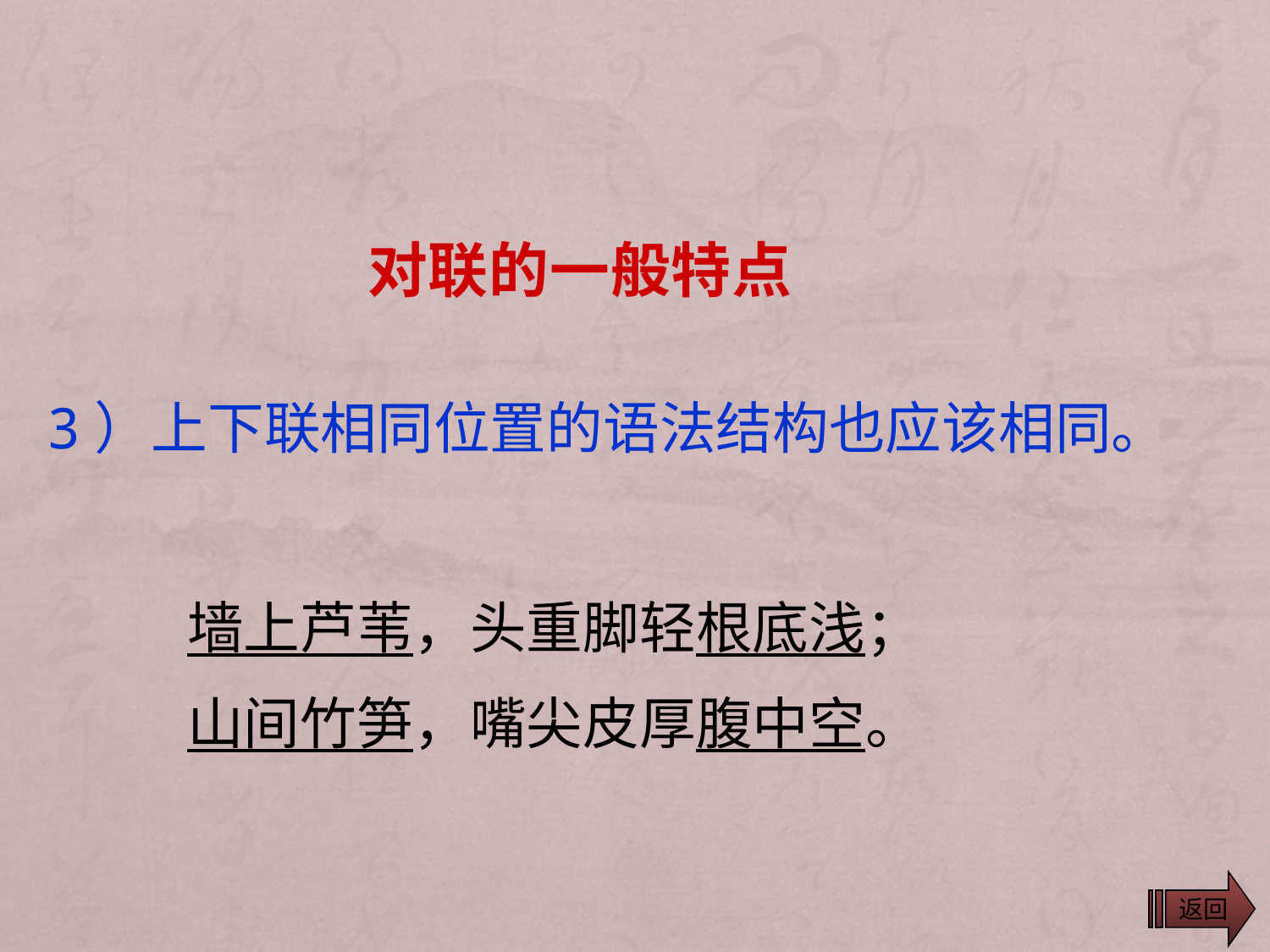

# 对联的一般特点
3）上下联相同位置的语法结构也应该相同。
墙上芦苇，头重脚轻根底浅；
山间竹笋，嘴尖皮厚腹中空。
返回